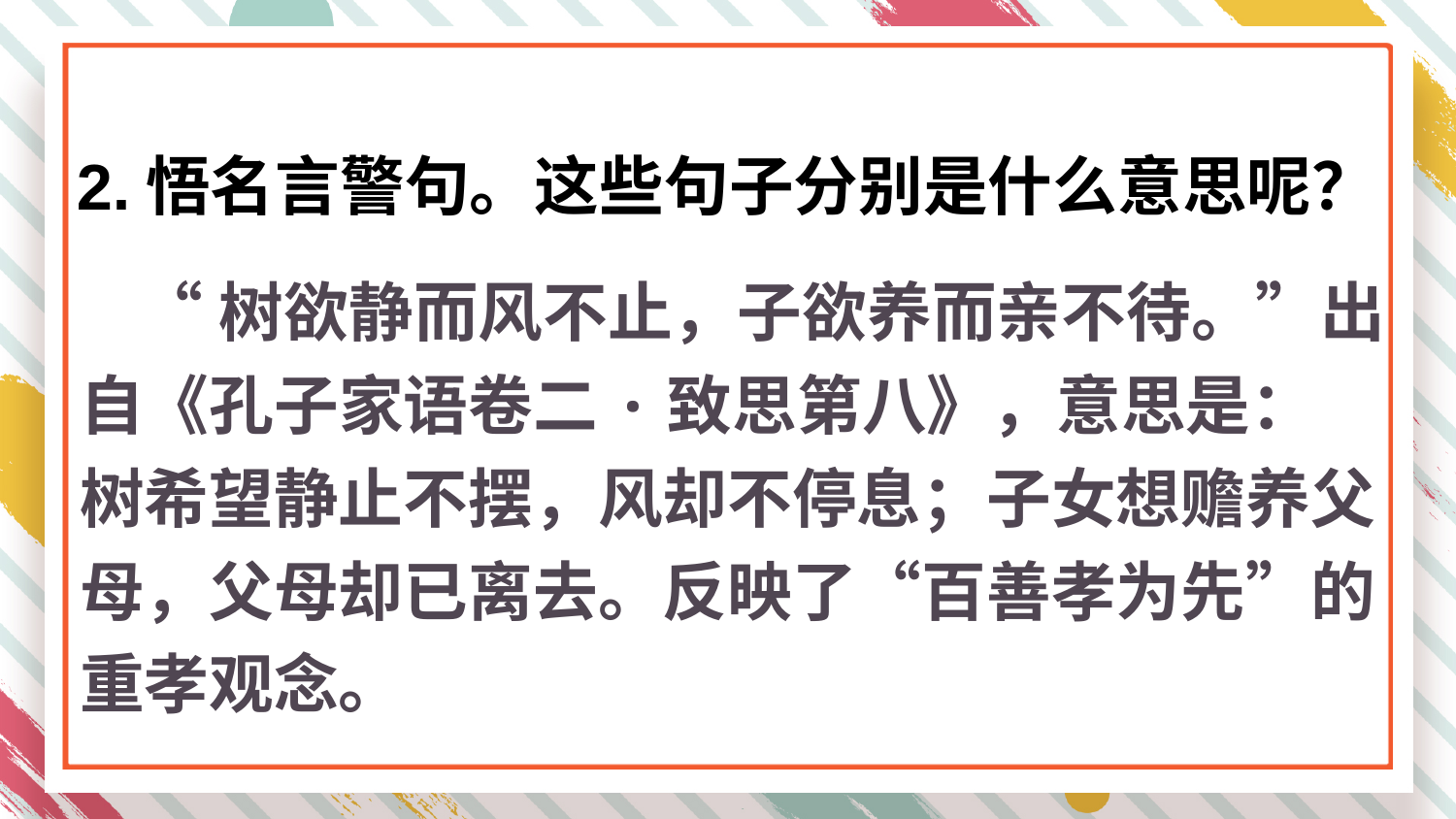

2.悟名言警句。这些句子分别是什么意思呢？
    “树欲静而风不止，子欲养而亲不待。”出自《孔子家语卷二·致思第八》，意思是： 树希望静止不摆，风却不停息；子女想赡养父母，父母却已离去。反映了“百善孝为先”的重孝观念。